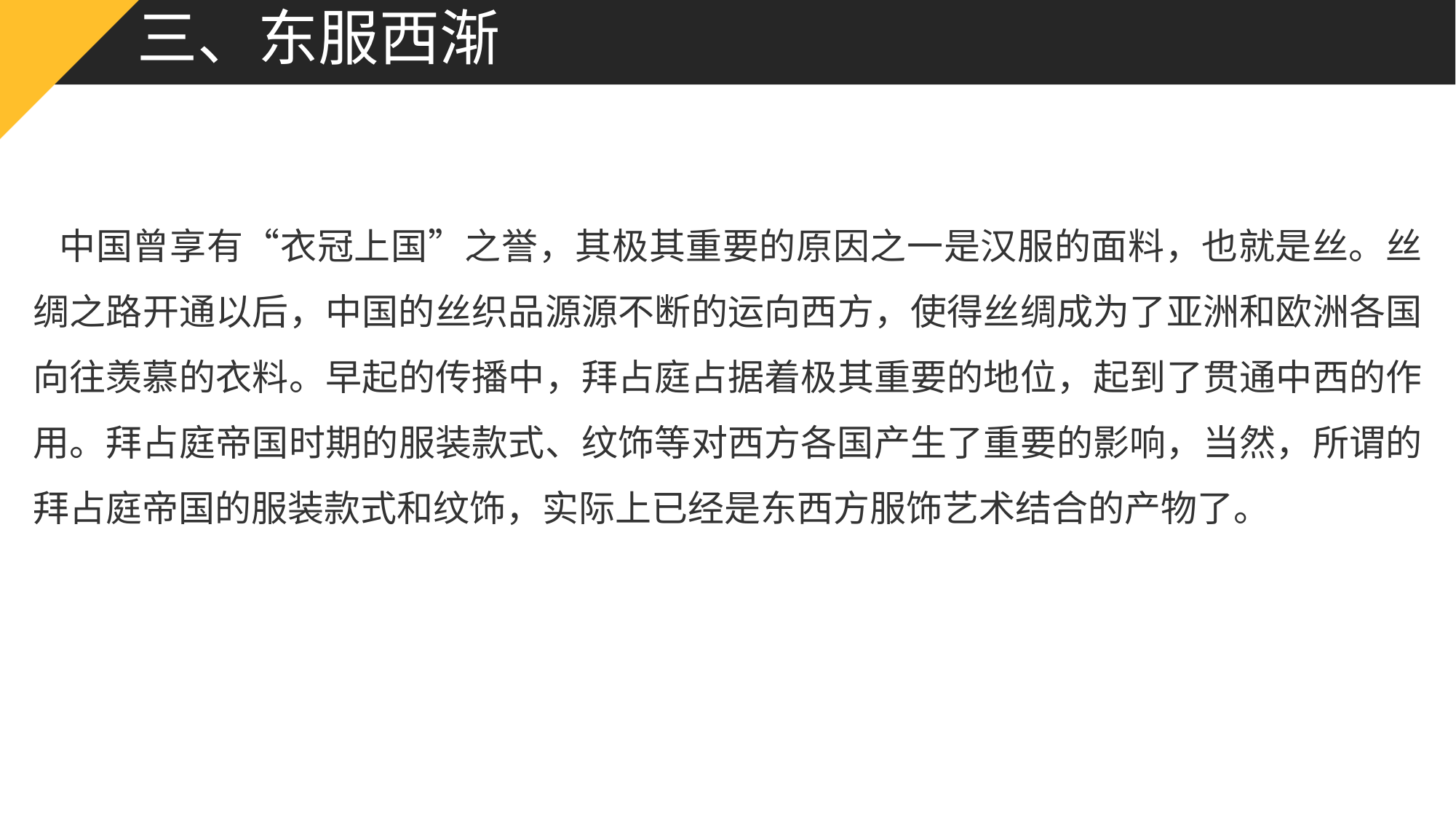

# 三、东服西渐

  中国曾享有“衣冠上国”之誉，其极其重要的原因之一是汉服的面料，也就是丝。丝绸之路开通以后，中国的丝织品源源不断的运向西方，使得丝绸成为了亚洲和欧洲各国向往羡慕的衣料。早起的传播中，拜占庭占据着极其重要的地位，起到了贯通中西的作用。拜占庭帝国时期的服装款式、纹饰等对西方各国产生了重要的影响，当然，所谓的拜占庭帝国的服装款式和纹饰，实际上已经是东西方服饰艺术结合的产物了。